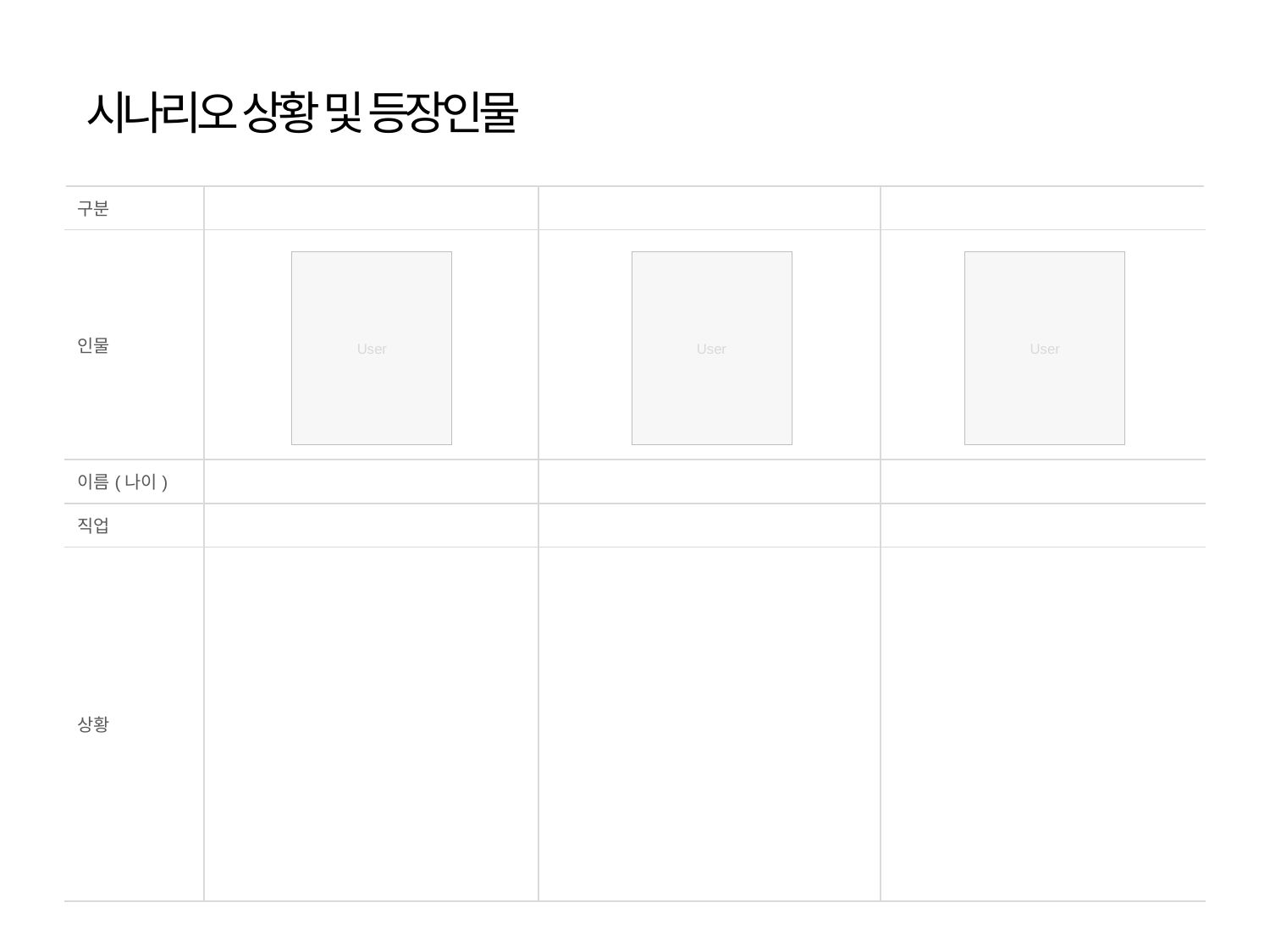

시나리오 상황 및 등장인물
| 구분 |  |  |  |
| --- | --- | --- | --- |
| 인물 |  |  |  |
| 이름(나이) |  |  |  |
| 직업 |  |  |  |
| 상황 |  |  |  |
User
User
User